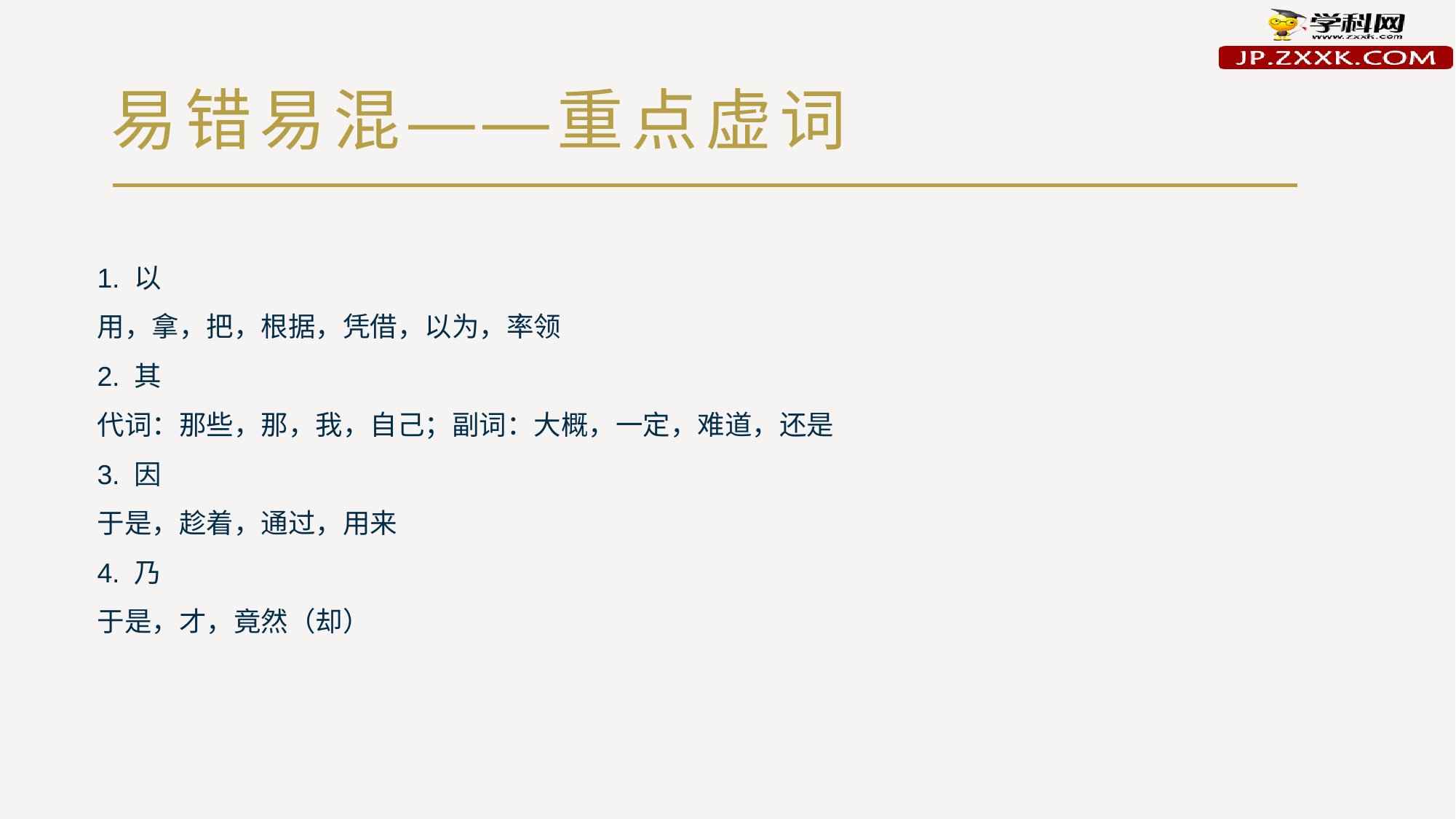

# 易错易混——重点虚词
1. 以
用，拿，把，根据，凭借，以为，率领
2. 其
代词：那些，那，我，自己；副词：大概，一定，难道，还是
3. 因
于是，趁着，通过，用来
4. 乃
于是，才，竟然（却）